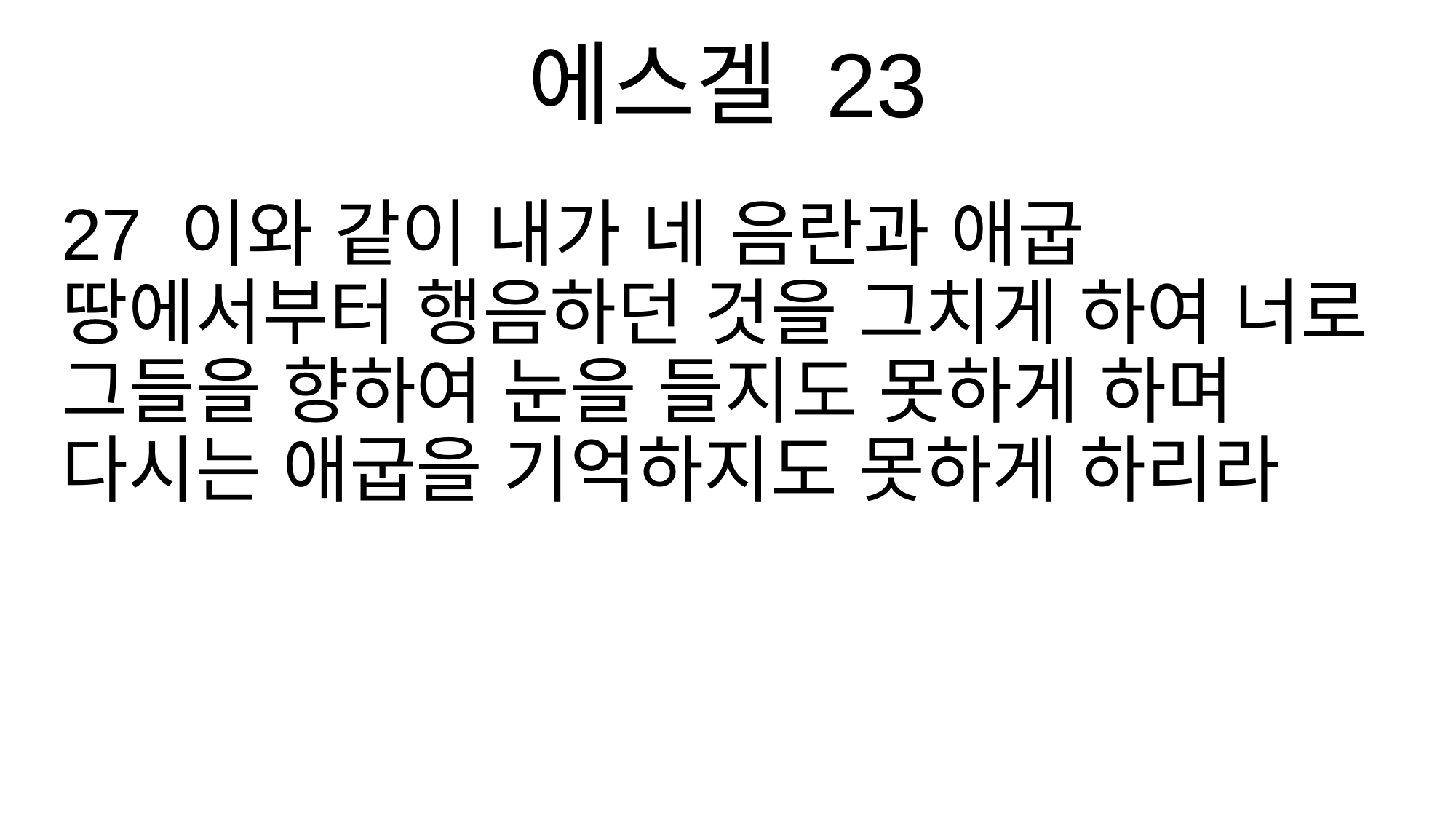

에스겔 23
27 이와 같이 내가 네 음란과 애굽 땅에서부터 행음하던 것을 그치게 하여 너로 그들을 향하여 눈을 들지도 못하게 하며 다시는 애굽을 기억하지도 못하게 하리라